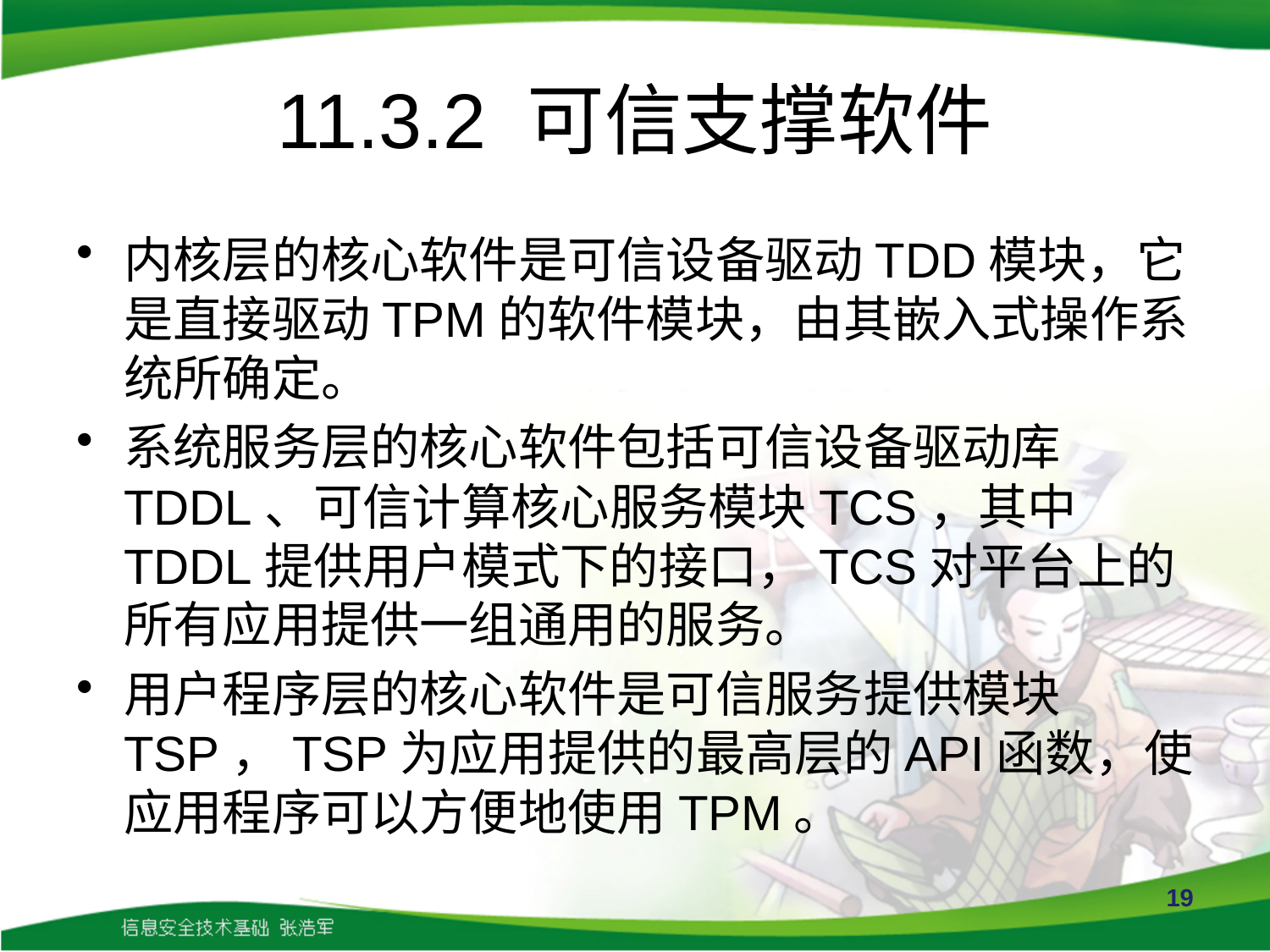

# 11.3.2 可信支撑软件
内核层的核心软件是可信设备驱动TDD模块，它是直接驱动TPM的软件模块，由其嵌入式操作系统所确定。
系统服务层的核心软件包括可信设备驱动库TDDL、可信计算核心服务模块TCS，其中TDDL提供用户模式下的接口，TCS对平台上的所有应用提供一组通用的服务。
用户程序层的核心软件是可信服务提供模块TSP，TSP为应用提供的最高层的API函数，使应用程序可以方便地使用TPM。
19